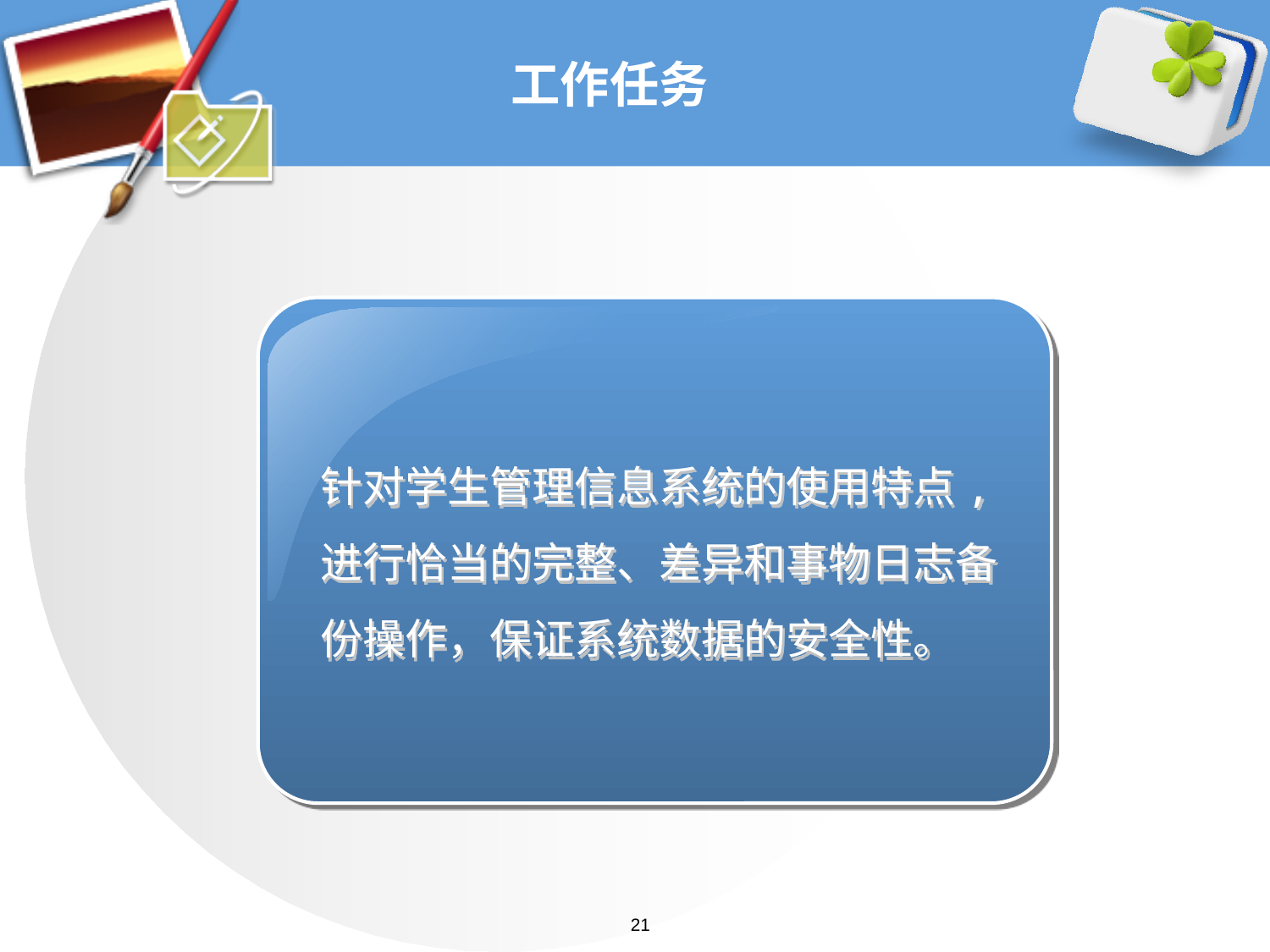

# 工作任务

针对学生管理信息系统的使用特点,进行恰当的完整、差异和事物日志备份操作，保证系统数据的安全性。
21